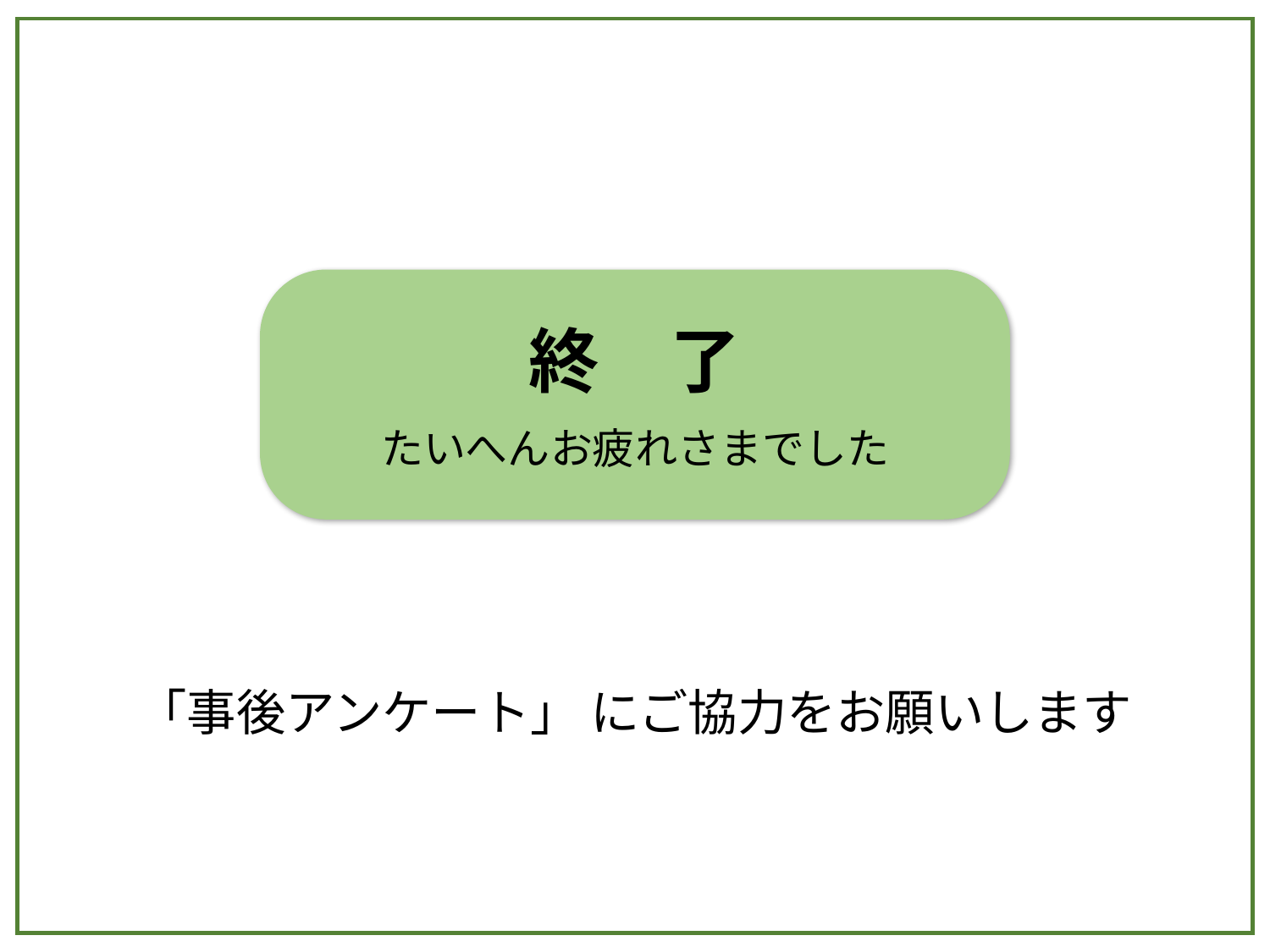

終　了
たいへんお疲れさまでした
「事後アンケート」 にご協力をお願いします